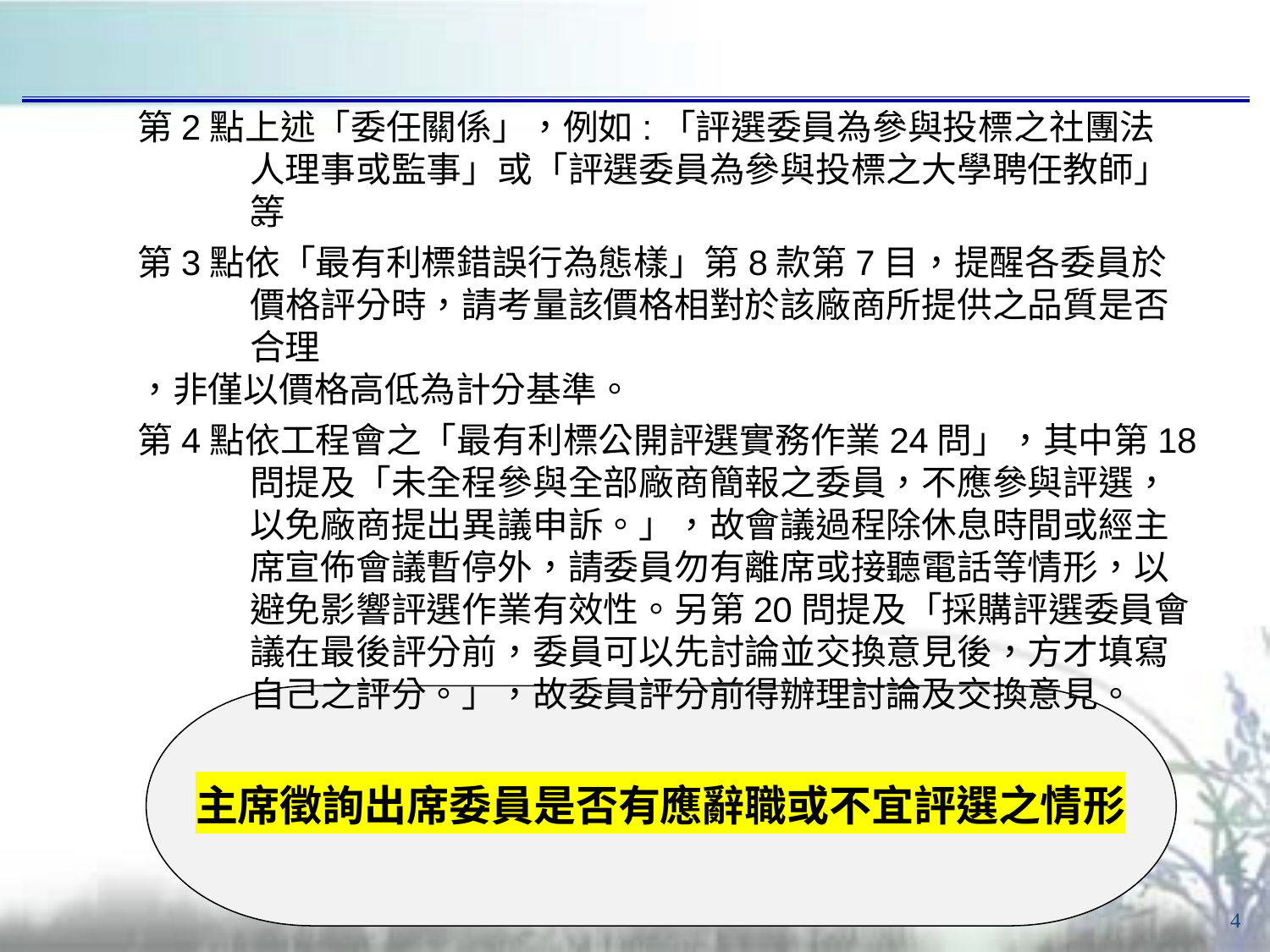

# 第2點上述「委任關係」，例如:「評選委員為參與投標之社團法人理事或監事」或「評選委員為參與投標之大學聘任教師」等
。
第3點依「最有利標錯誤行為態樣」第8款第7目，提醒各委員於價格評分時，請考量該價格相對於該廠商所提供之品質是否合理
，非僅以價格高低為計分基準。
第4點依工程會之「最有利標公開評選實務作業24問」，其中第18問提及「未全程參與全部廠商簡報之委員，不應參與評選，以免廠商提出異議申訴。」，故會議過程除休息時間或經主席宣佈會議暫停外，請委員勿有離席或接聽電話等情形，以避免影響評選作業有效性。另第20問提及「採購評選委員會議在最後評分前，委員可以先討論並交換意見後，方才填寫自己之評分。」，故委員評分前得辦理討論及交換意見。

主席徵詢出席委員是否有應辭職或不宜評選之情形
4